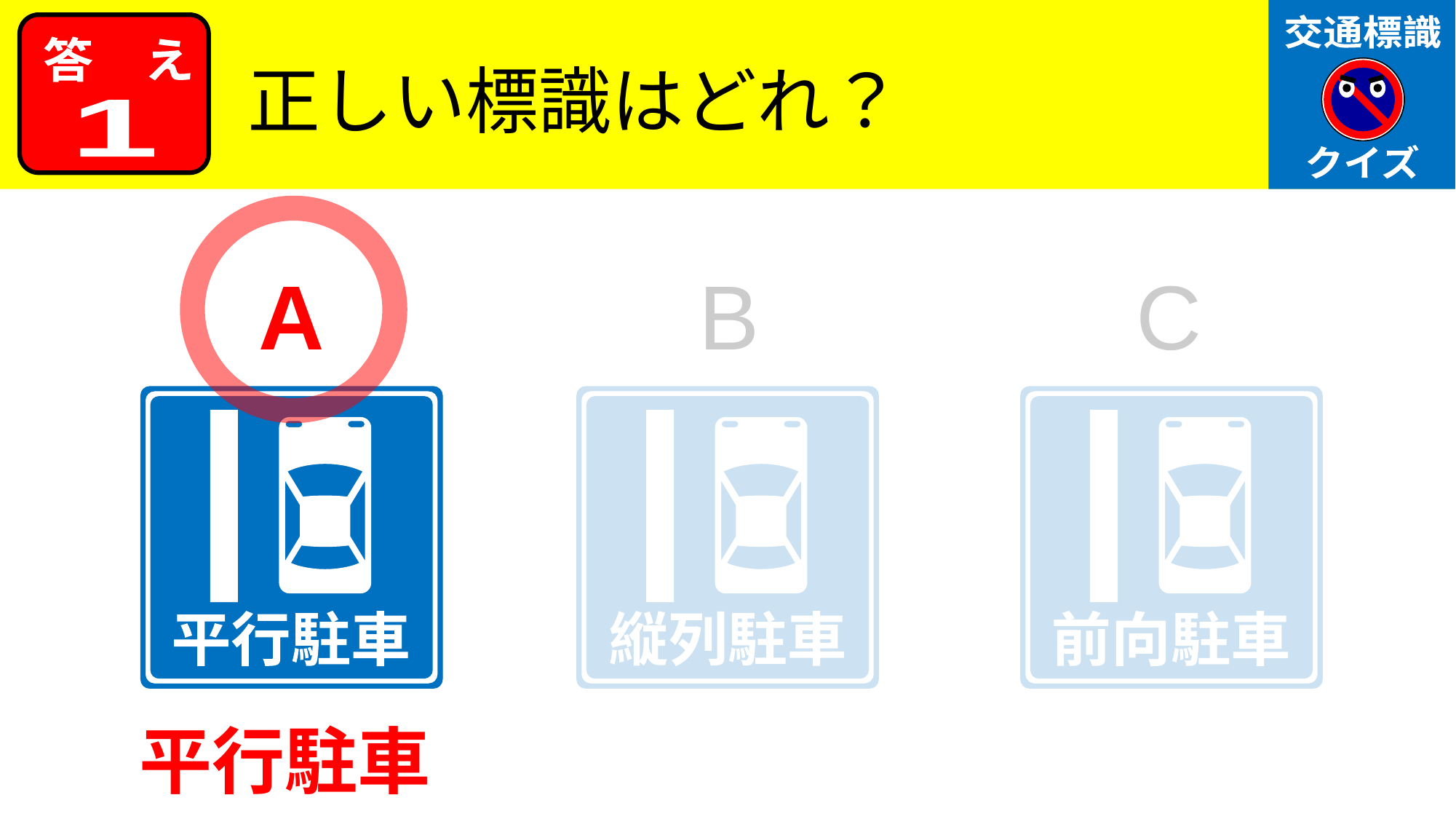

交通標識

クイズ

答　え
正しい標識はどれ？
1

A
B
C

平行駐車

縦列駐車

前向駐車
平行駐車